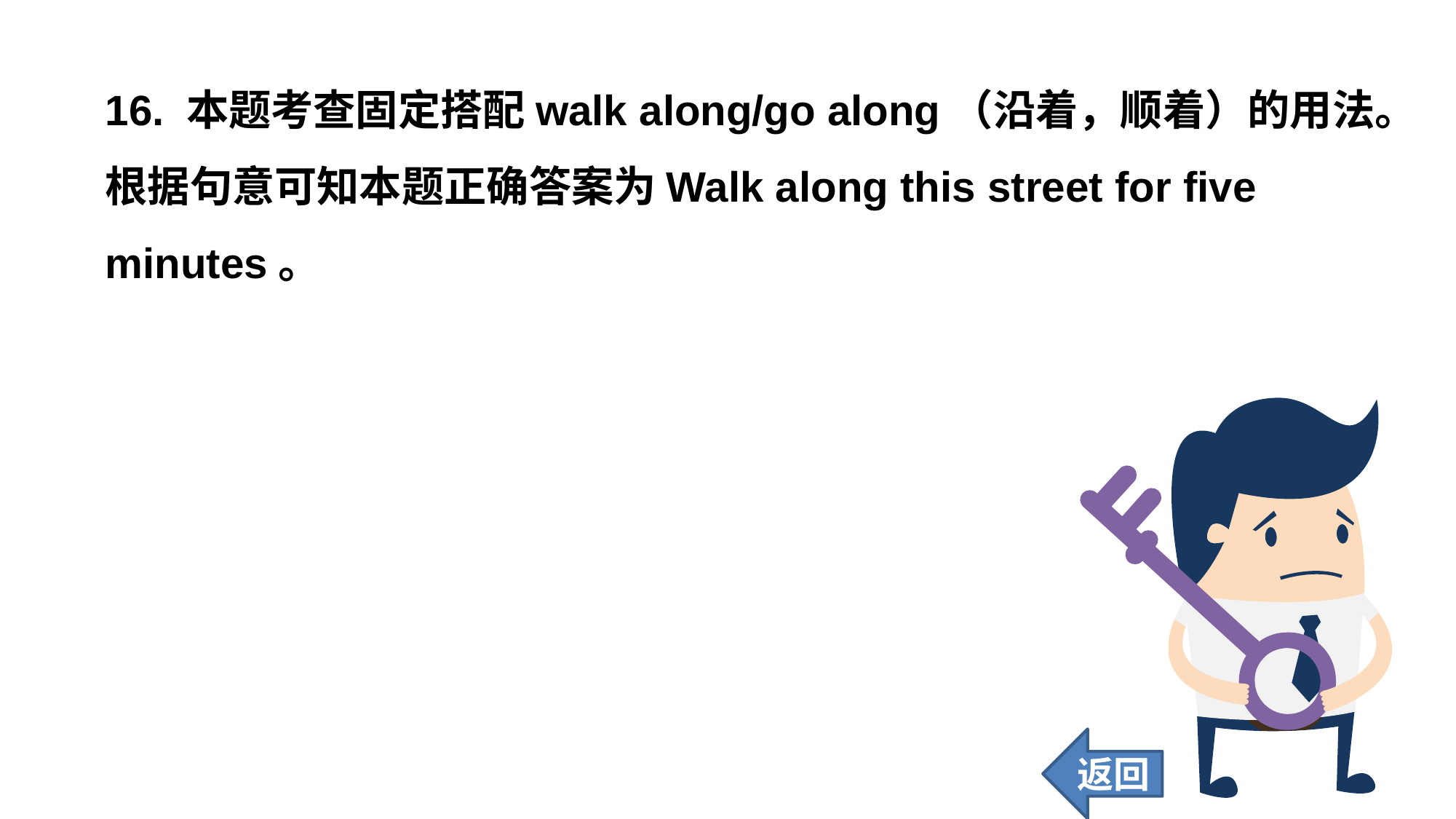

16. 本题考查固定搭配walk along/go along（沿着，顺着）的用法。根据句意可知本题正确答案为Walk along this street for five minutes。

返回
158